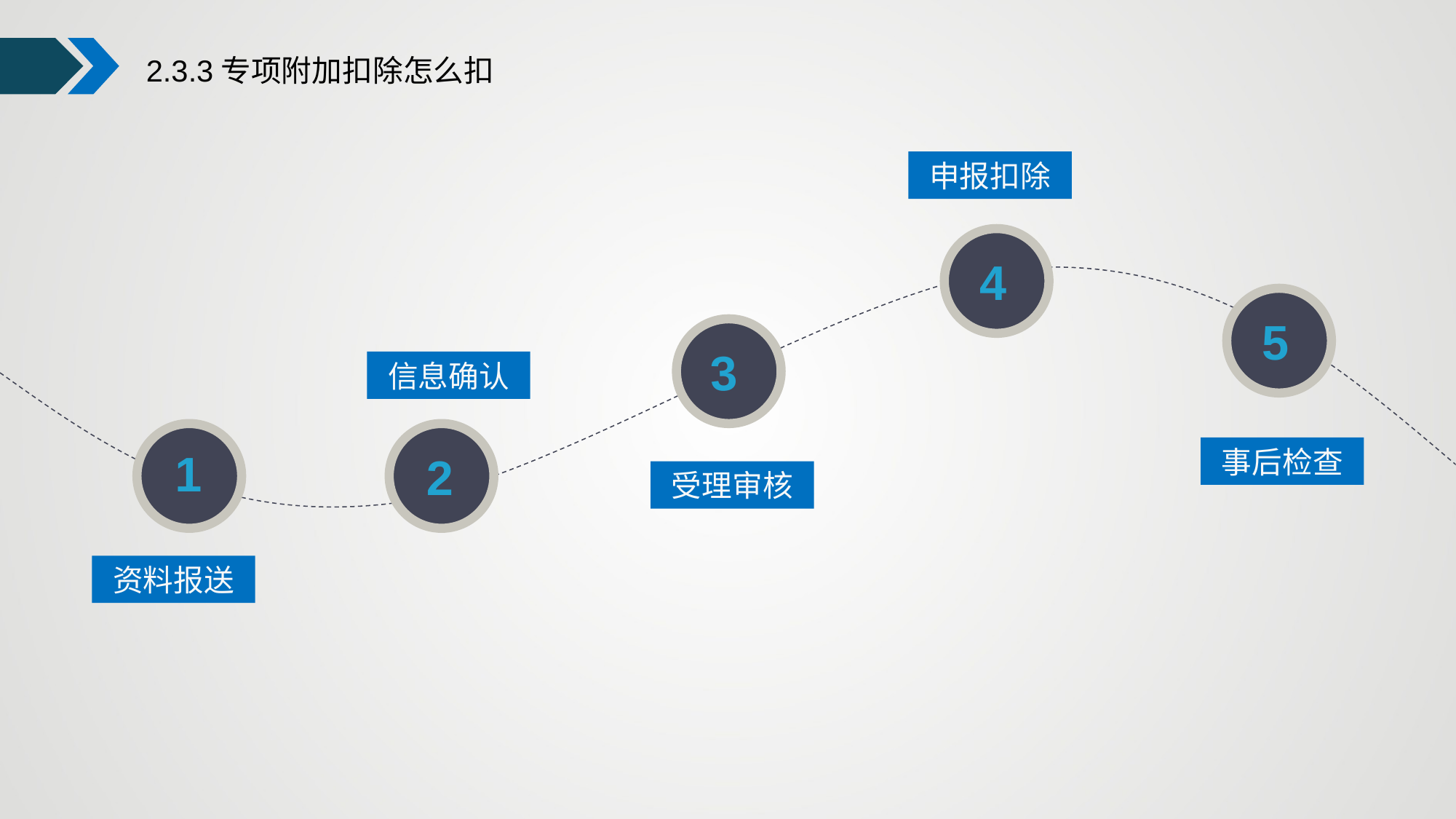

2.3.3专项附加扣除怎么扣
申报扣除

4

5

3
信息确认

1
事后检查
2
受理审核
资料报送